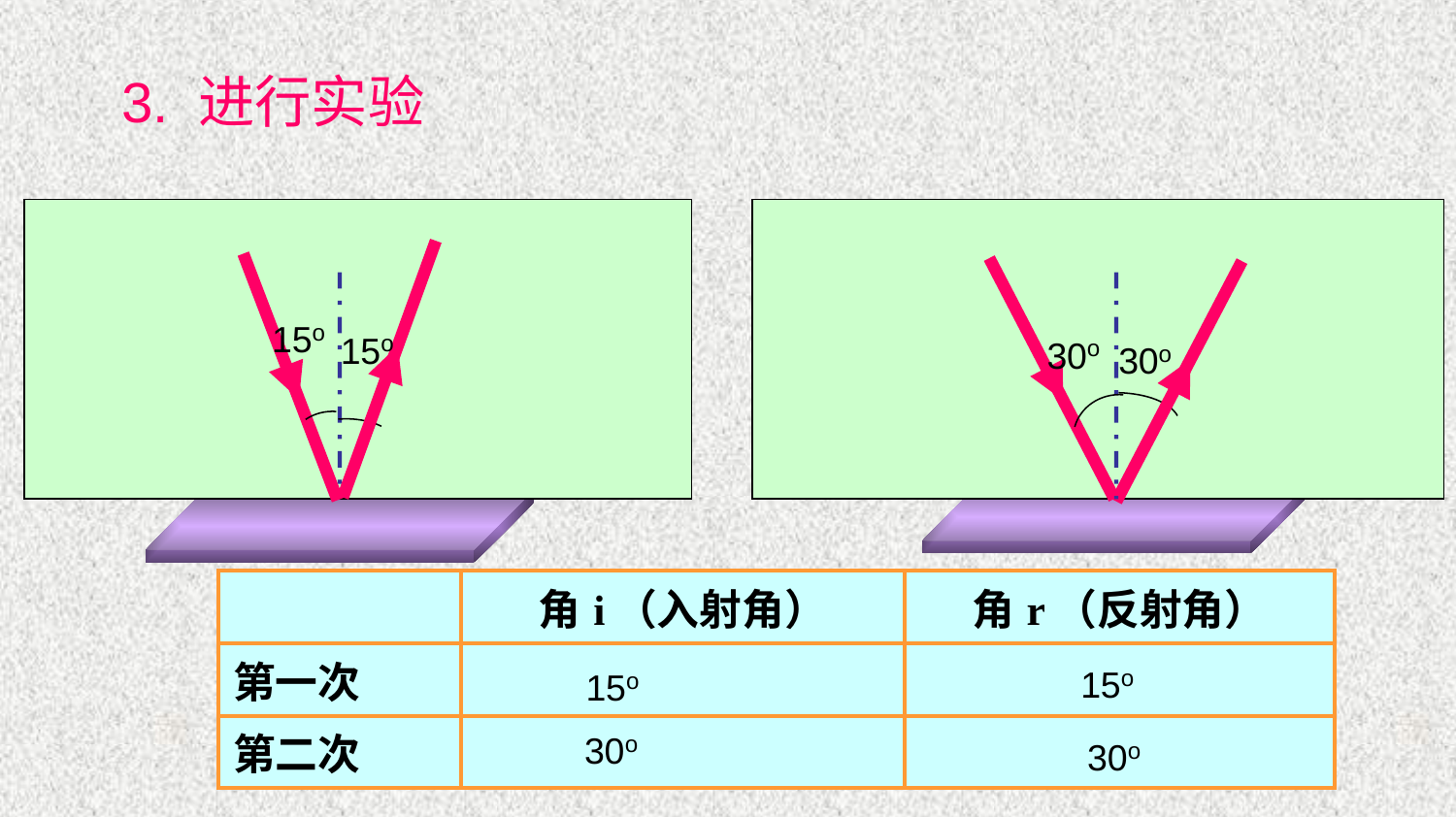

3. 进行实验

15o

30o

15o
30o

|  | 角i（入射角） | 角r（反射角） |
| --- | --- | --- |
| 第一次 |  |  |
| 第二次 |  |  |
15o
15o
30o
30o